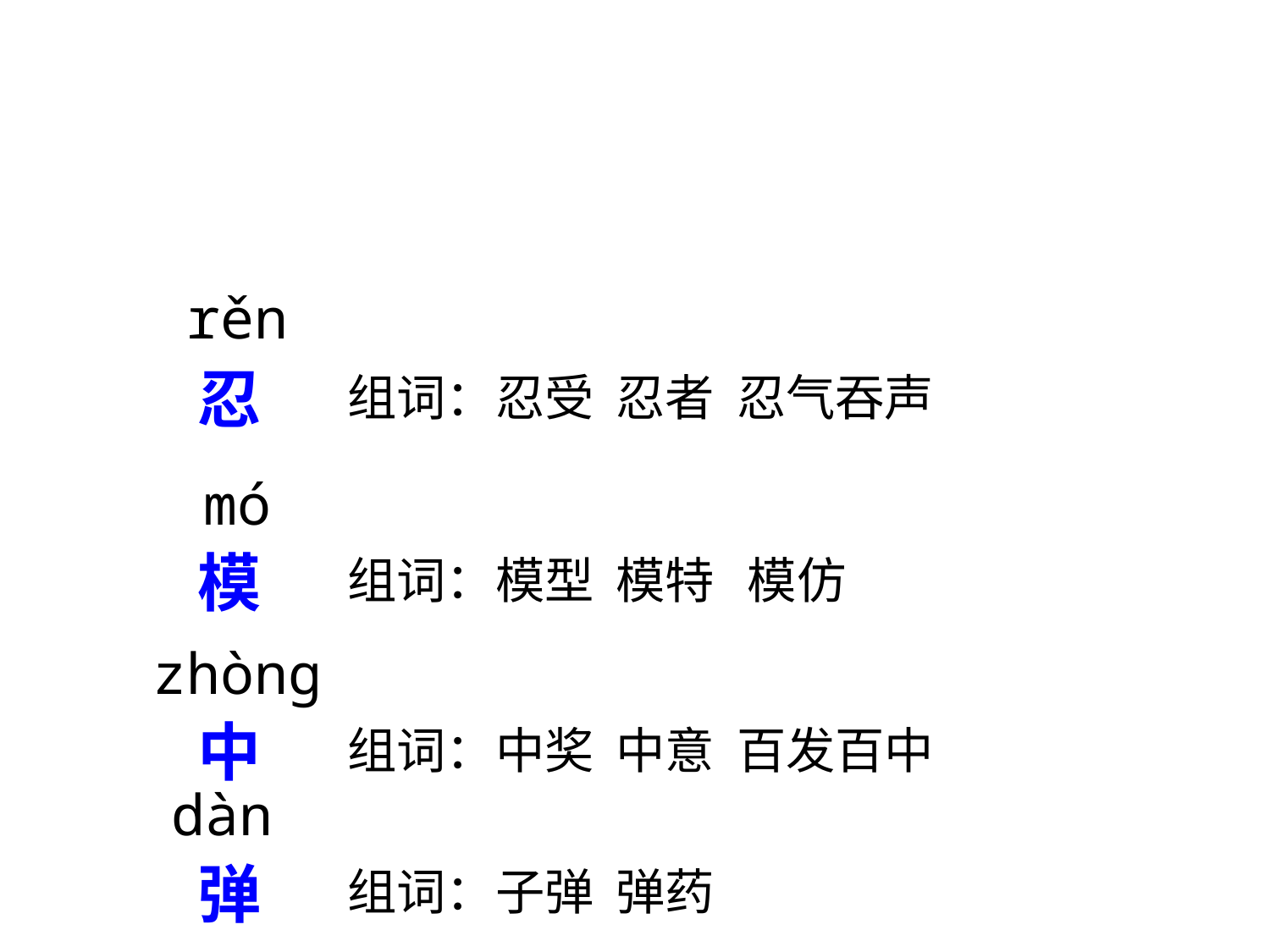

rěn
忍
组词：忍受  忍者  忍气吞声
mó
模
组词：模型  模特   模仿
zhònɡ
中
组词：中奖  中意  百发百中
dàn
弹
组词：子弹  弹药